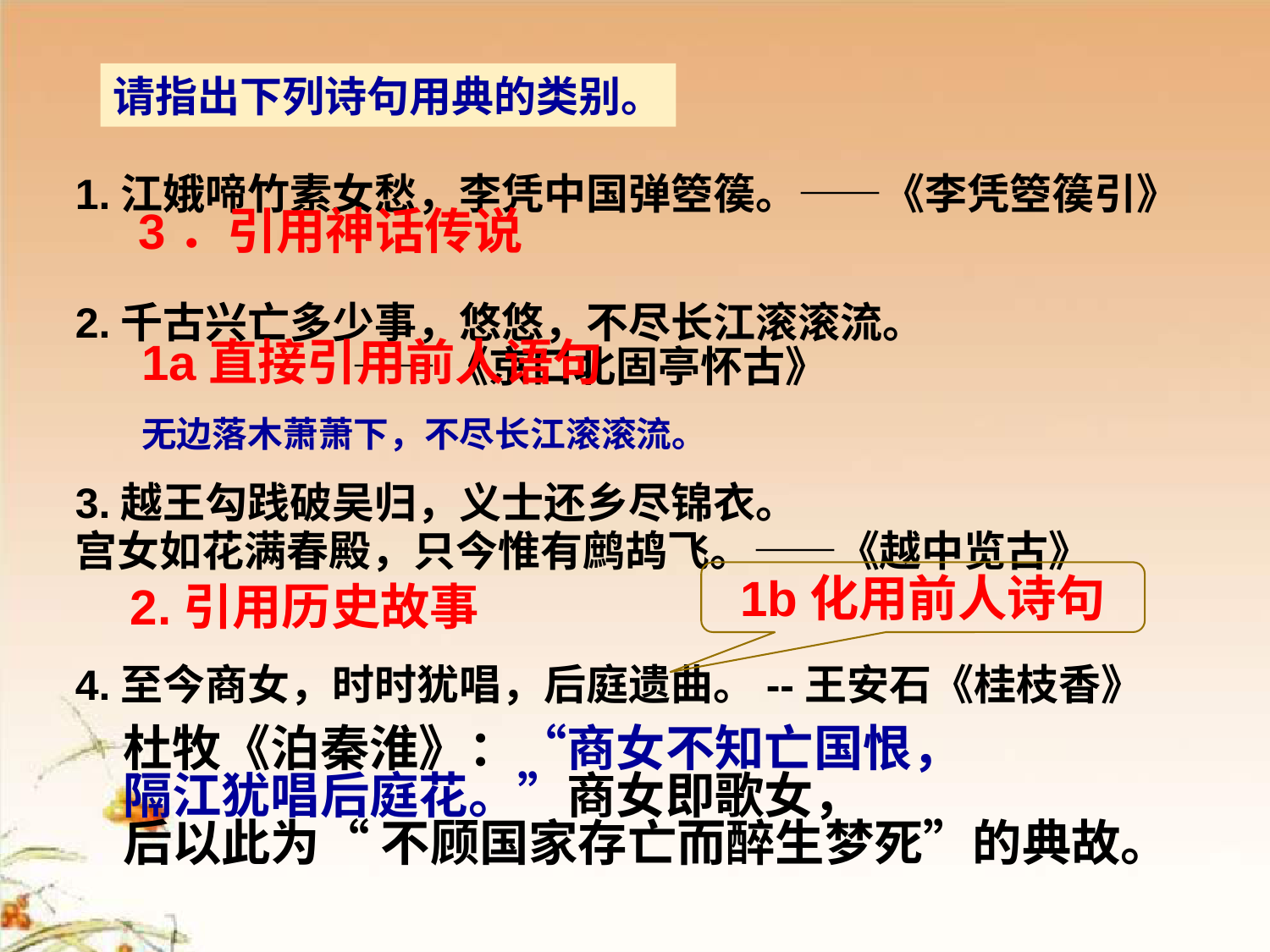

请指出下列诗句用典的类别。

1.江娥啼竹素女愁，李凭中国弹箜篌。——《李凭箜篌引》

2.千古兴亡多少事，悠悠，不尽长江滚滚流。
                             ——《京口北固亭怀古》

3.越王勾践破吴归，义士还乡尽锦衣。
宫女如花满春殿，只今惟有鹧鸪飞。——《越中览古》

4.至今商女，时时犹唱，后庭遗曲。--王安石《桂枝香》

3．引用神话传说
1a直接引用前人语句
无边落木萧萧下，不尽长江滚滚流。
1b化用前人诗句
2.引用历史故事
杜牧《泊秦淮》：“商女不知亡国恨，
隔江犹唱后庭花。”商女即歌女，
后以此为“ 不顾国家存亡而醉生梦死”的典故。